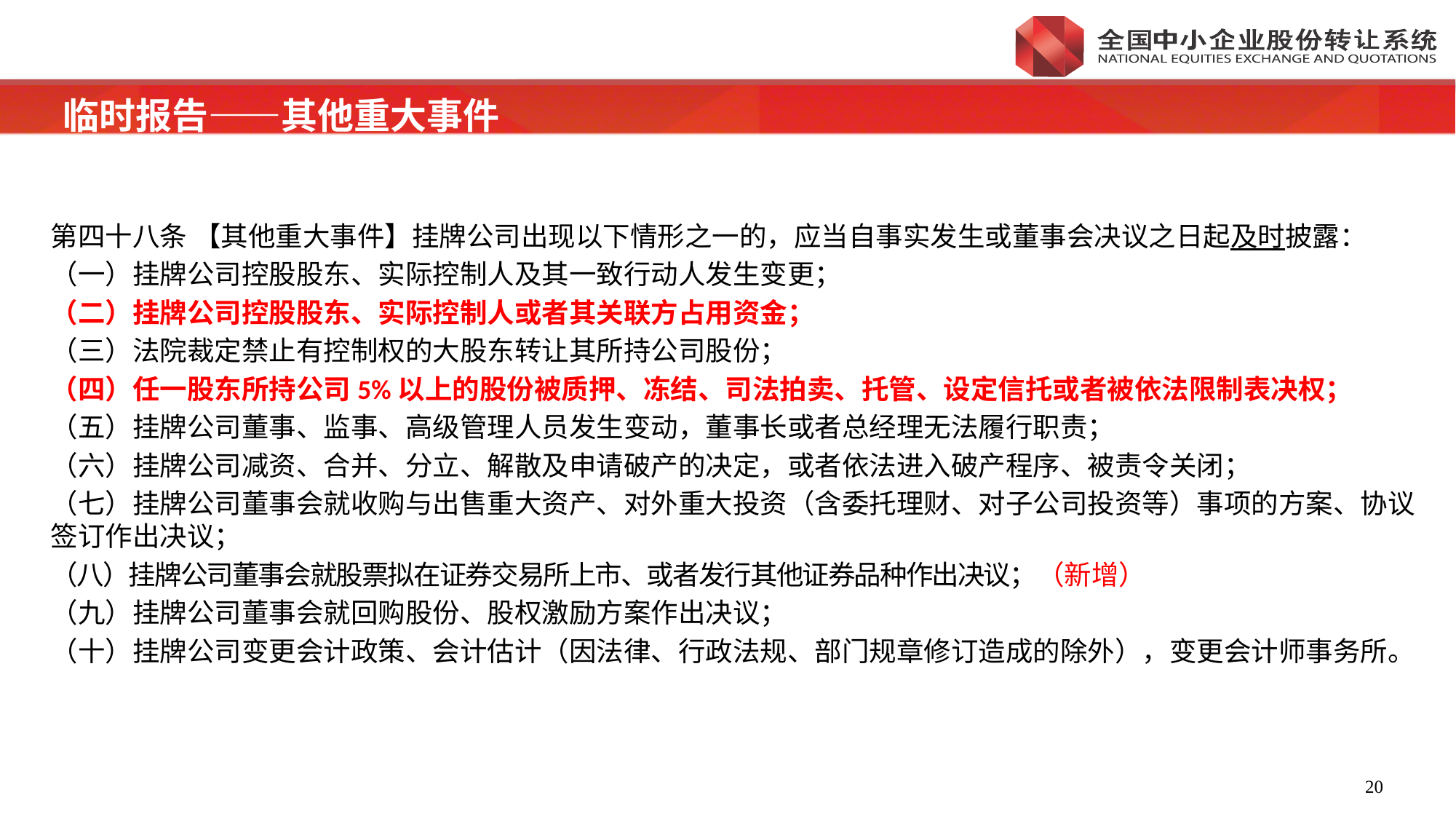

临时报告——其他重大事件

第四十八条 【其他重大事件】挂牌公司出现以下情形之一的，应当自事实发生或董事会决议之日起及时披露：
（一）挂牌公司控股股东、实际控制人及其一致行动人发生变更；
（二）挂牌公司控股股东、实际控制人或者其关联方占用资金；
（三）法院裁定禁止有控制权的大股东转让其所持公司股份；
（四）任一股东所持公司5%以上的股份被质押、冻结、司法拍卖、托管、设定信托或者被依法限制表决权；
（五）挂牌公司董事、监事、高级管理人员发生变动，董事长或者总经理无法履行职责；
（六）挂牌公司减资、合并、分立、解散及申请破产的决定，或者依法进入破产程序、被责令关闭；
（七）挂牌公司董事会就收购与出售重大资产、对外重大投资（含委托理财、对子公司投资等）事项的方案、协议签订作出决议；
（八）挂牌公司董事会就股票拟在证券交易所上市、或者发行其他证券品种作出决议；（新增）
（九）挂牌公司董事会就回购股份、股权激励方案作出决议；
（十）挂牌公司变更会计政策、会计估计（因法律、行政法规、部门规章修订造成的除外），变更会计师事务所。